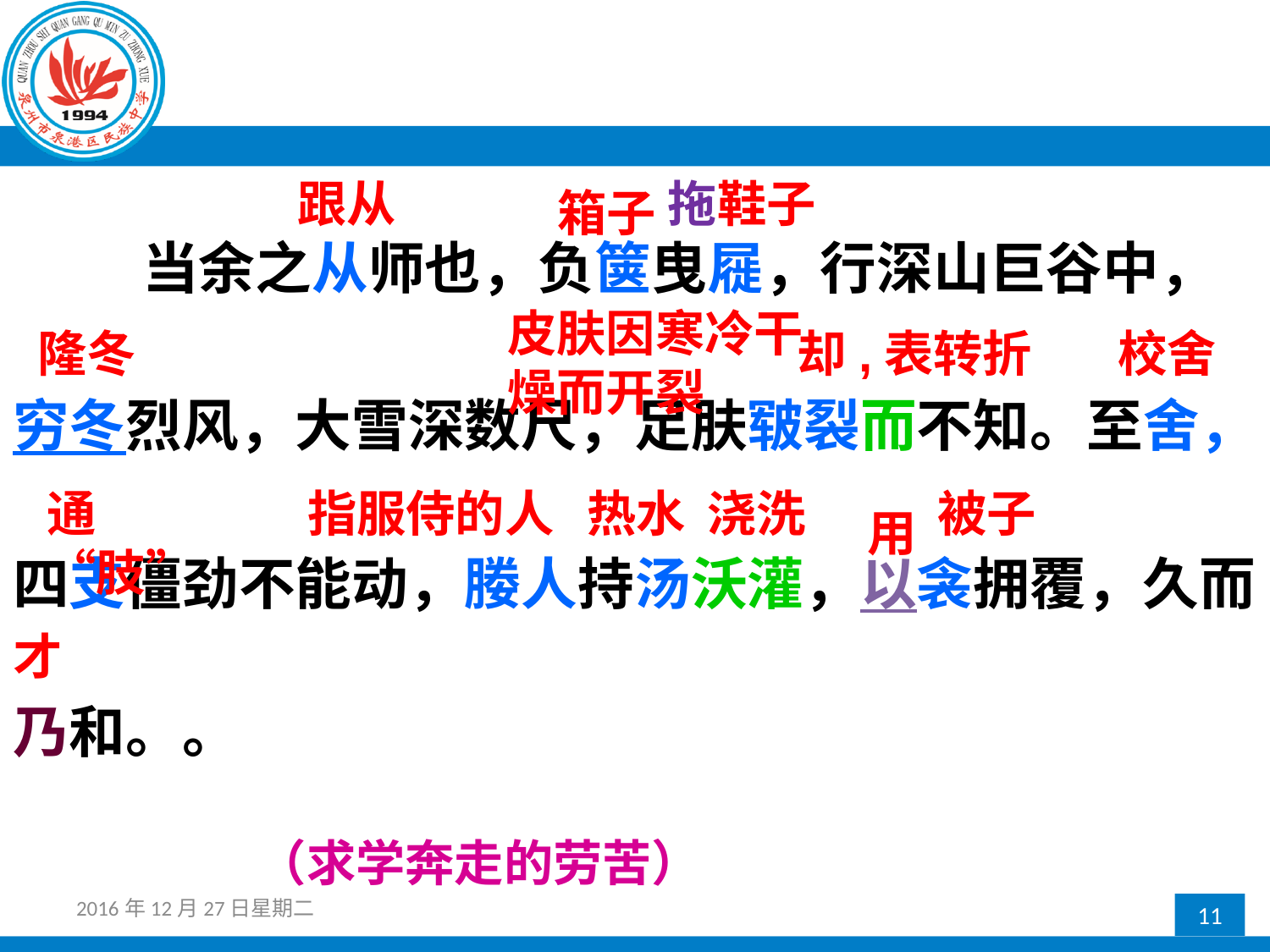

鞋子
跟从
拖
箱子
         当余之从师也，负箧曳屣，行深山巨谷中，

穷冬烈风，大雪深数尺，足肤皲裂而不知。至舍，

四支僵劲不能动，媵人持汤沃灌，以衾拥覆，久而
才
乃和。。

皮肤因寒冷干燥而开裂
隆冬
却,表转折
校舍
通“肢”
指服侍的人
被子
热水
浇洗
用
（求学奔走的劳苦）
2016年12月27日星期二